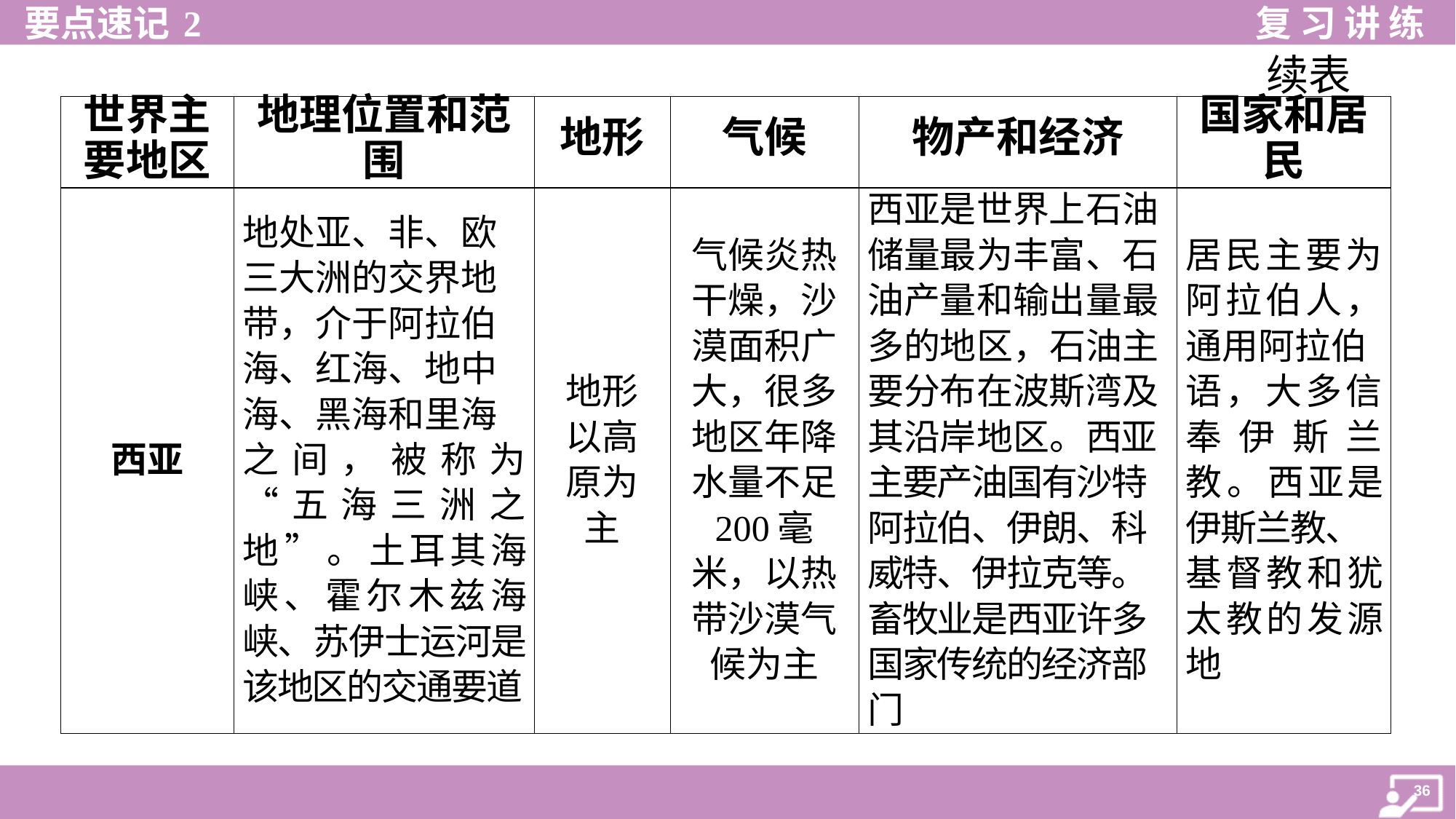

续表
| 世界主 要地区 | 地理位置和范围 | 地形 | 气候 | 物产和经济 | 国家和居 民 |
| --- | --- | --- | --- | --- | --- |
| 西亚 | 地处亚、非、欧三大洲的交界地带，介于阿拉伯海、红海、地中海、黑海和里海 之间，被称为“五海三洲之地”。土耳其海峡、霍尔木兹海峡、苏伊士运河是该地区的交通要道 | 地形 以高 原为 主 | 气候炎热干燥，沙漠面积广大，很多地区年降水量不足 200毫米，以热带沙漠气候为主 | 西亚是世界上石油储量最为丰富、石油产量和输出量最多的地区，石油主要分布在波斯湾及其沿岸地区。西亚主要产油国有沙特阿拉伯、伊朗、科威特、伊拉克等。畜牧业是西亚许多国家传统的经济部门 | 居民主要为阿拉伯人，通用阿拉伯 语，大多信奉伊斯兰教。西亚是伊斯兰教、 基督教和犹太教的发源地 |